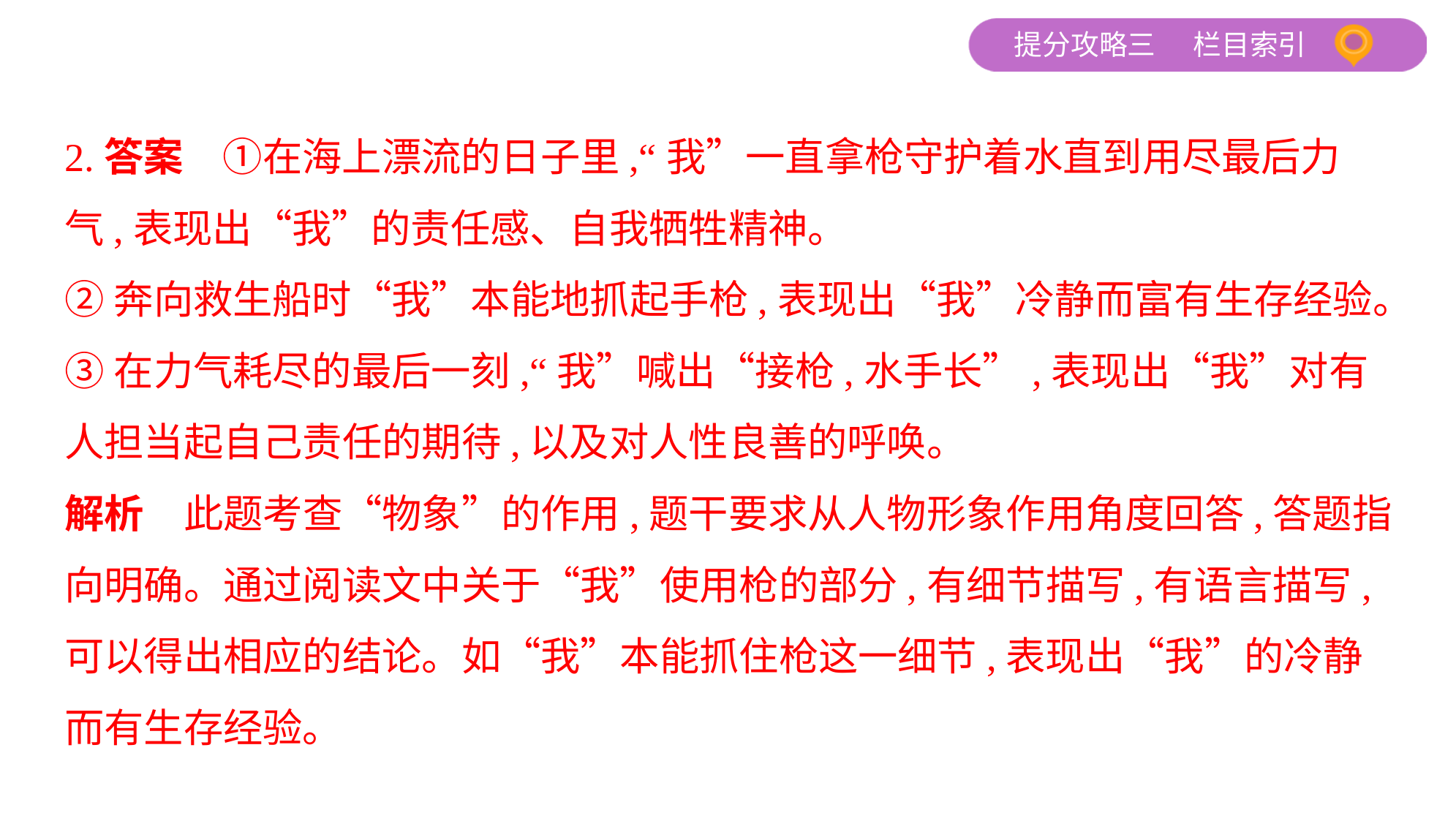

2.答案　①在海上漂流的日子里,“我”一直拿枪守护着水直到用尽最后力
气,表现出“我”的责任感、自我牺牲精神。
②奔向救生船时“我”本能地抓起手枪,表现出“我”冷静而富有生存经验。
③在力气耗尽的最后一刻,“我”喊出“接枪,水手长”,表现出“我”对有
人担当起自己责任的期待,以及对人性良善的呼唤。
解析　此题考查“物象”的作用,题干要求从人物形象作用角度回答,答题指
向明确。通过阅读文中关于“我”使用枪的部分,有细节描写,有语言描写,
可以得出相应的结论。如“我”本能抓住枪这一细节,表现出“我”的冷静
而有生存经验。